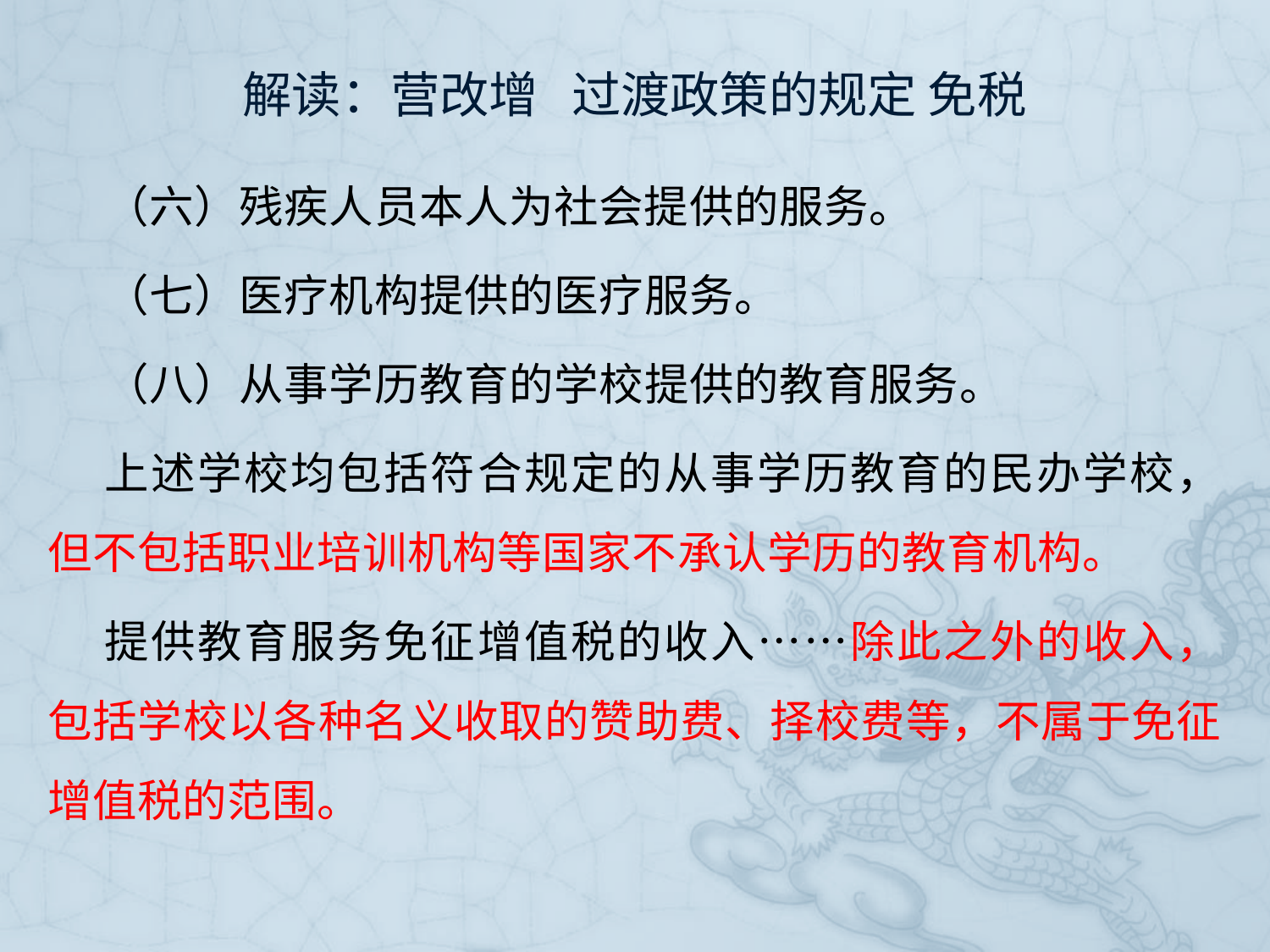

# 解读：营改增   过渡政策的规定 免税
（六）残疾人员本人为社会提供的服务。
（七）医疗机构提供的医疗服务。
（八）从事学历教育的学校提供的教育服务。
上述学校均包括符合规定的从事学历教育的民办学校，但不包括职业培训机构等国家不承认学历的教育机构。
提供教育服务免征增值税的收入……除此之外的收入，包括学校以各种名义收取的赞助费、择校费等，不属于免征增值税的范围。